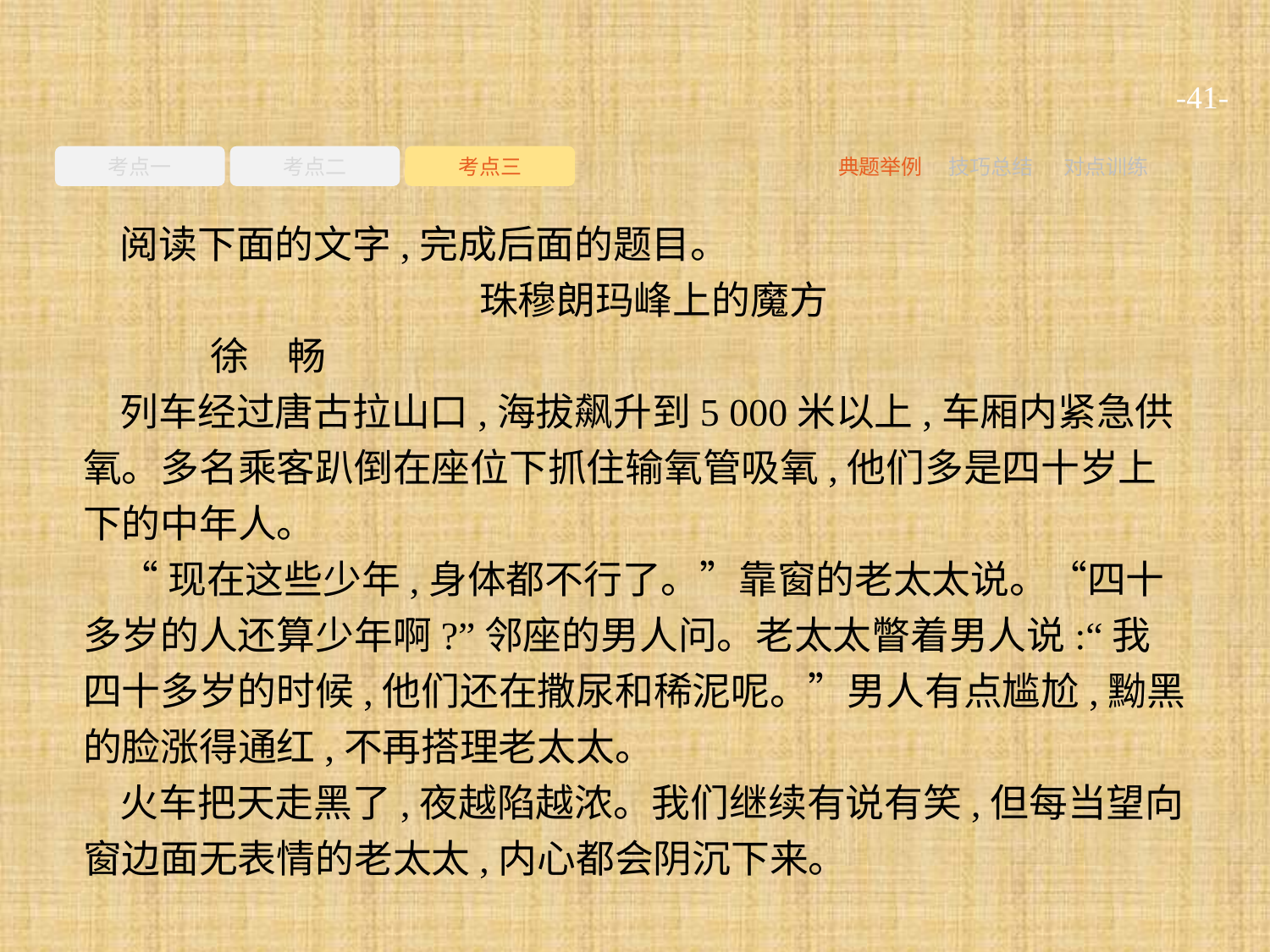

-41-
考点一
考点二
考点三
典题举例
技巧总结
对点训练
阅读下面的文字,完成后面的题目。
珠穆朗玛峰上的魔方
	徐　畅
列车经过唐古拉山口,海拔飙升到5 000米以上,车厢内紧急供氧。多名乘客趴倒在座位下抓住输氧管吸氧,他们多是四十岁上下的中年人。
“现在这些少年,身体都不行了。”靠窗的老太太说。“四十多岁的人还算少年啊?”邻座的男人问。老太太瞥着男人说:“我四十多岁的时候,他们还在撒尿和稀泥呢。”男人有点尴尬,黝黑的脸涨得通红,不再搭理老太太。
火车把天走黑了,夜越陷越浓。我们继续有说有笑,但每当望向窗边面无表情的老太太,内心都会阴沉下来。